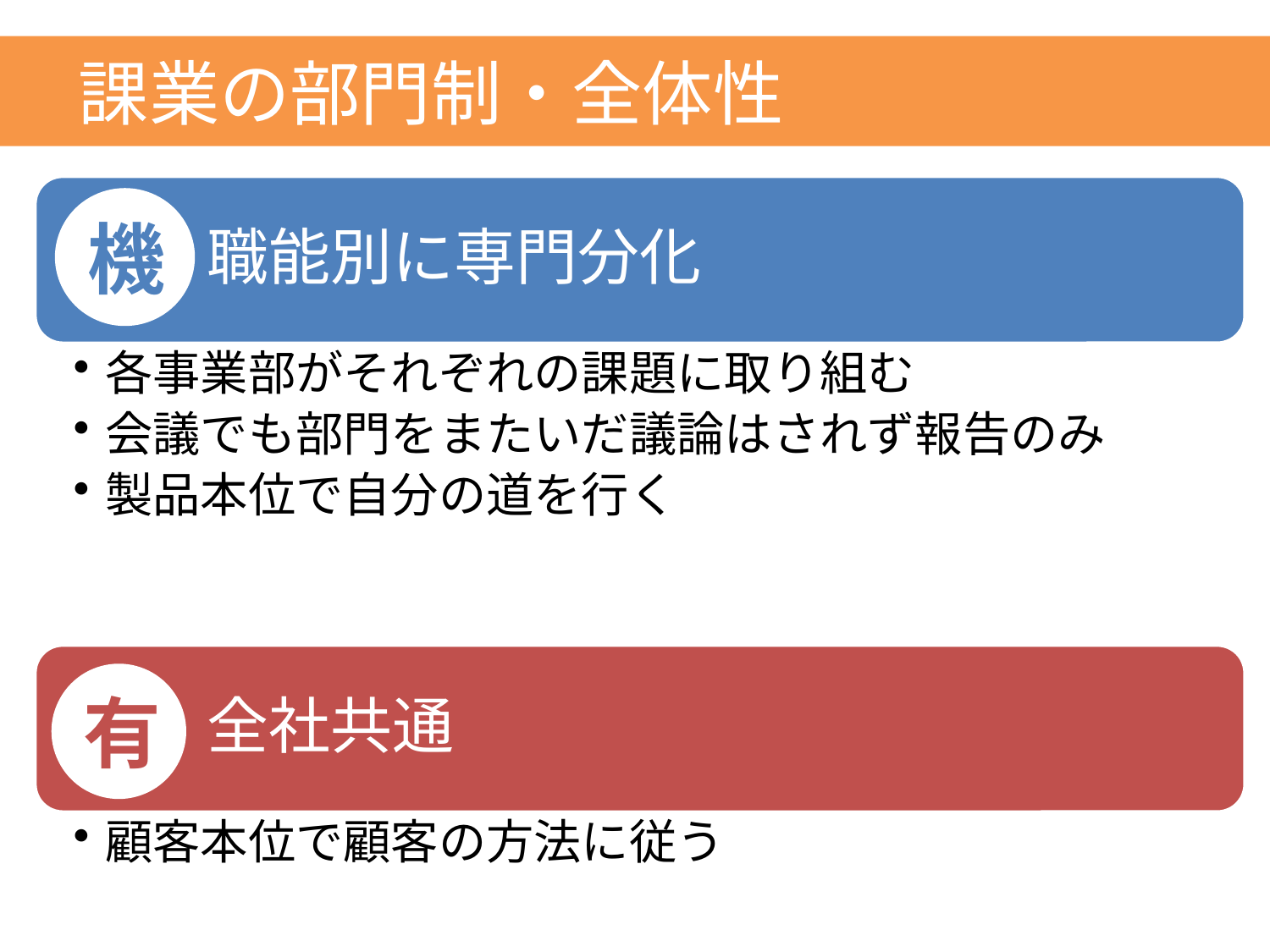

課業の部門制・全体性
　　 職能別に専門分化
各事業部がそれぞれの課題に取り組む
会議でも部門をまたいだ議論はされず報告のみ
製品本位で自分の道を行く
　　 全社共通
顧客本位で顧客の方法に従う
機
有